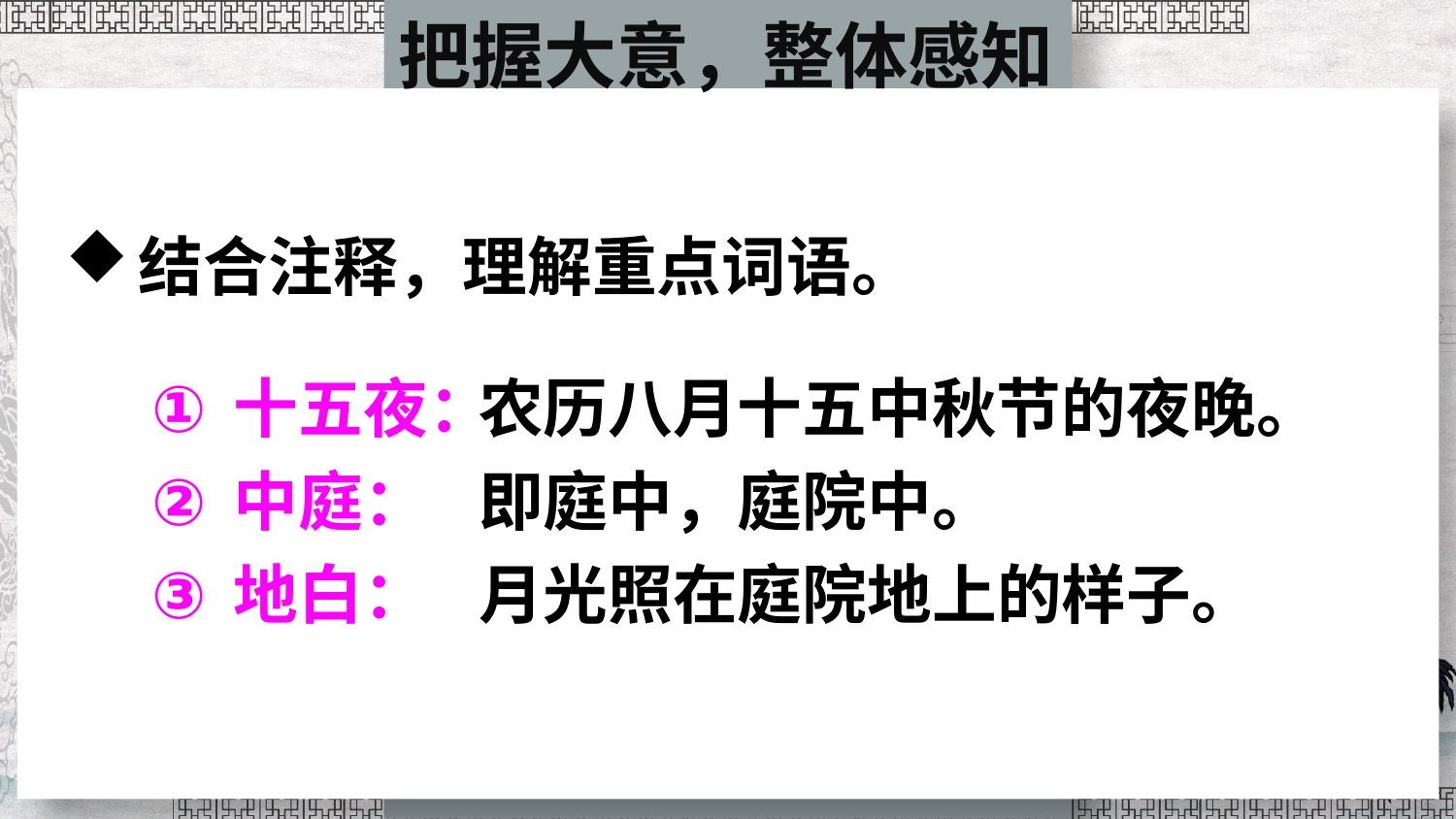

把握大意，整体感知
结合注释，理解重点词语。
十五夜：
中庭：
地白：
农历八月十五中秋节的夜晚。
即庭中，庭院中。
月光照在庭院地上的样子。